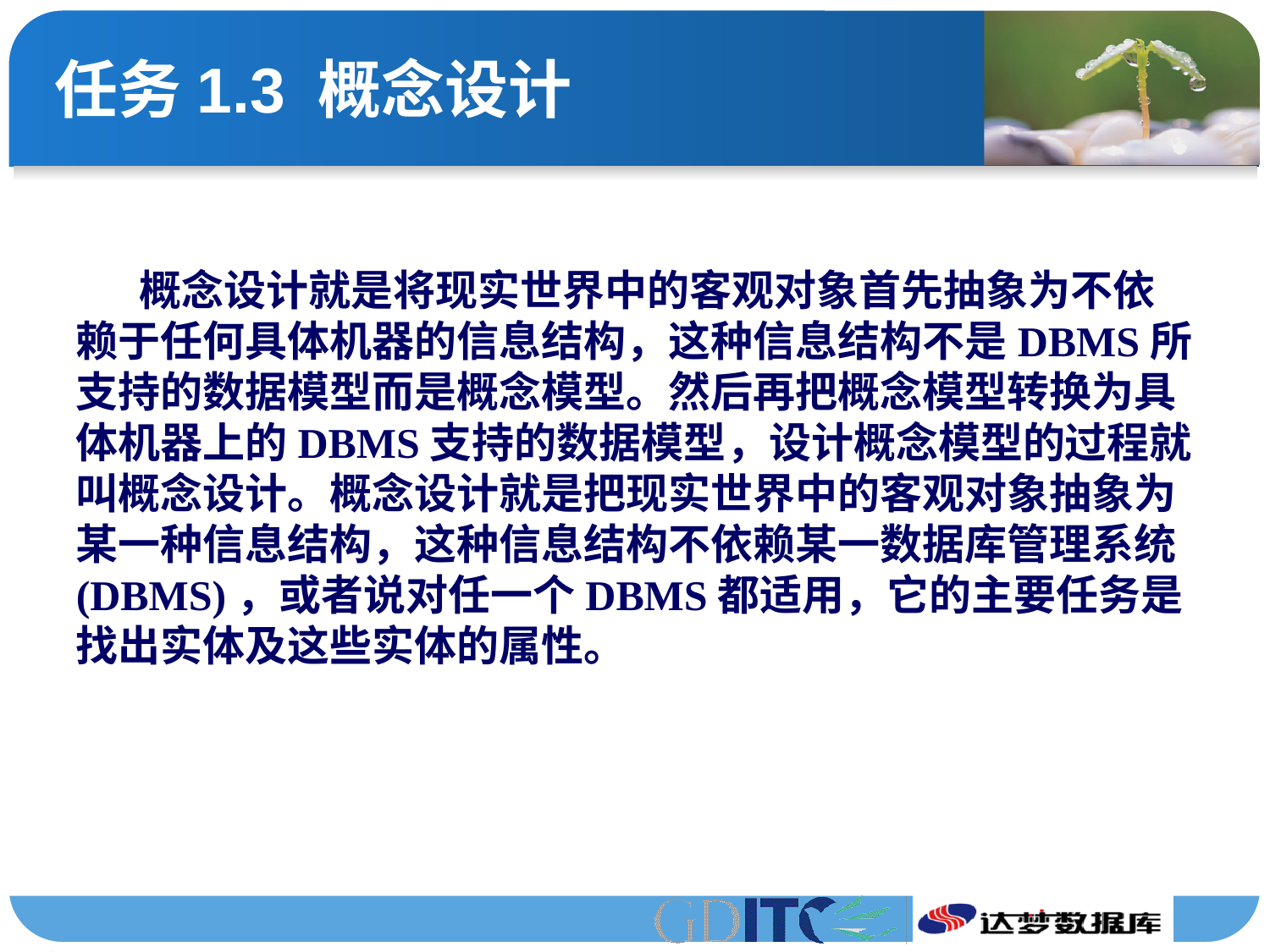

# 任务1.3 概念设计

概念设计就是将现实世界中的客观对象首先抽象为不依赖于任何具体机器的信息结构，这种信息结构不是DBMS所支持的数据模型而是概念模型。然后再把概念模型转换为具体机器上的DBMS支持的数据模型，设计概念模型的过程就叫概念设计。概念设计就是把现实世界中的客观对象抽象为某一种信息结构，这种信息结构不依赖某一数据库管理系统(DBMS)，或者说对任一个DBMS都适用，它的主要任务是找出实体及这些实体的属性。